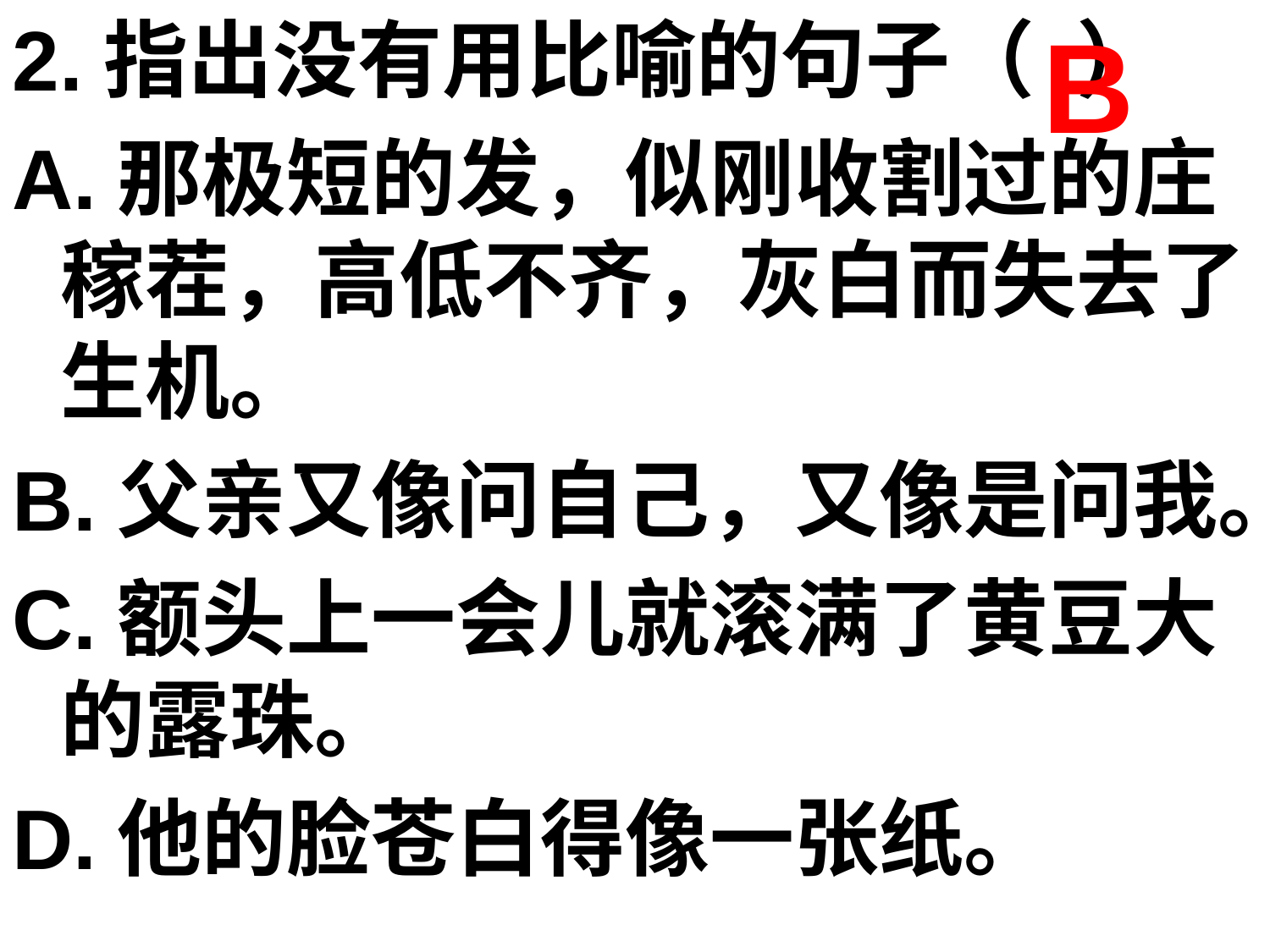

2.指出没有用比喻的句子（  	）
A.那极短的发，似刚收割过的庄稼茬，高低不齐，灰白而失去了生机。
B.父亲又像问自己，又像是问我。
C.额头上一会儿就滚满了黄豆大的露珠。
D.他的脸苍白得像一张纸。
B
#